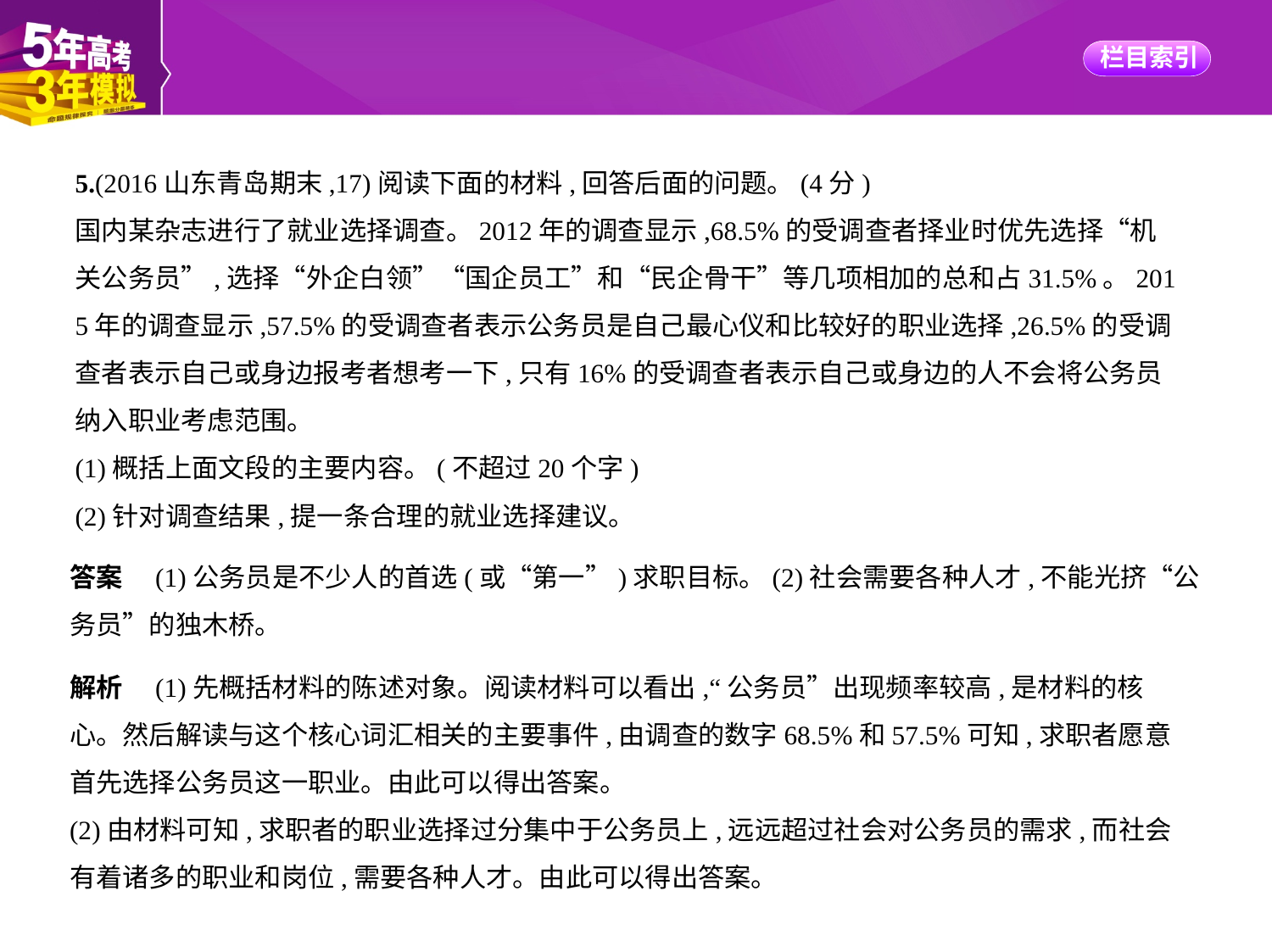

5.(2016山东青岛期末,17)阅读下面的材料,回答后面的问题。(4分)
国内某杂志进行了就业选择调查。2012年的调查显示,68.5%的受调查者择业时优先选择“机
关公务员”,选择“外企白领”“国企员工”和“民企骨干”等几项相加的总和占31.5%。201
5年的调查显示,57.5%的受调查者表示公务员是自己最心仪和比较好的职业选择,26.5%的受调
查者表示自己或身边报考者想考一下,只有16%的受调查者表示自己或身边的人不会将公务员
纳入职业考虑范围。
(1)概括上面文段的主要内容。(不超过20个字)
(2)针对调查结果,提一条合理的就业选择建议。
答案　(1)公务员是不少人的首选(或“第一”)求职目标。(2)社会需要各种人才,不能光挤“公
务员”的独木桥。
解析　(1)先概括材料的陈述对象。阅读材料可以看出,“公务员”出现频率较高,是材料的核
心。然后解读与这个核心词汇相关的主要事件,由调查的数字68.5%和57.5%可知,求职者愿意
首先选择公务员这一职业。由此可以得出答案。
(2)由材料可知,求职者的职业选择过分集中于公务员上,远远超过社会对公务员的需求,而社会
有着诸多的职业和岗位,需要各种人才。由此可以得出答案。